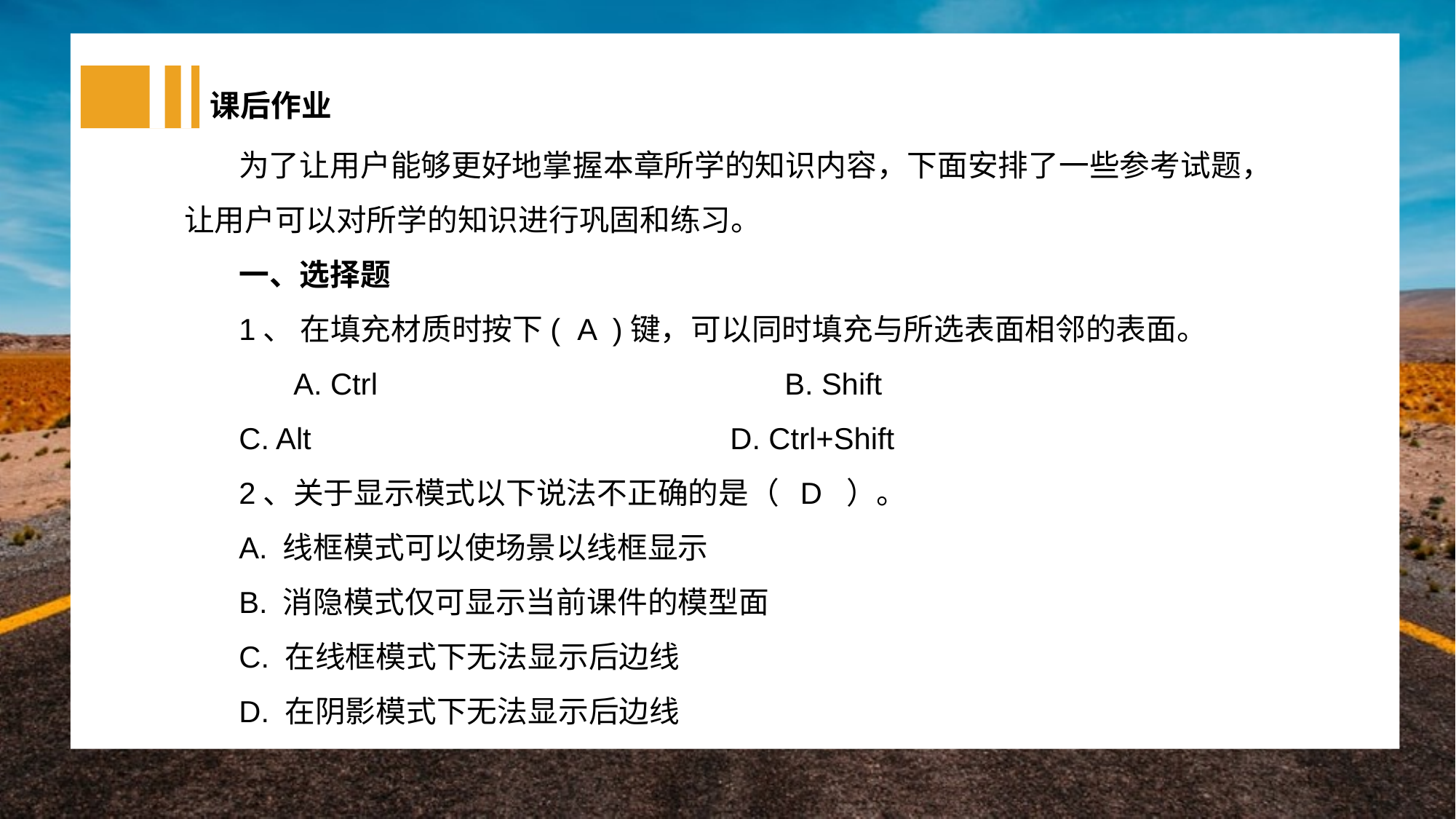

课后作业

为了让用户能够更好地掌握本章所学的知识内容，下面安排了一些参考试题，让用户可以对所学的知识进行巩固和练习。
一、选择题
1、 在填充材质时按下(  A  )键，可以同时填充与所选表面相邻的表面。
A. Ctrl				B. Shift
C. Alt				D. Ctrl+Shift
2、关于显示模式以下说法不正确的是（  D  ）。
A. 线框模式可以使场景以线框显示
B. 消隐模式仅可显示当前课件的模型面
C. 在线框模式下无法显示后边线
D. 在阴影模式下无法显示后边线